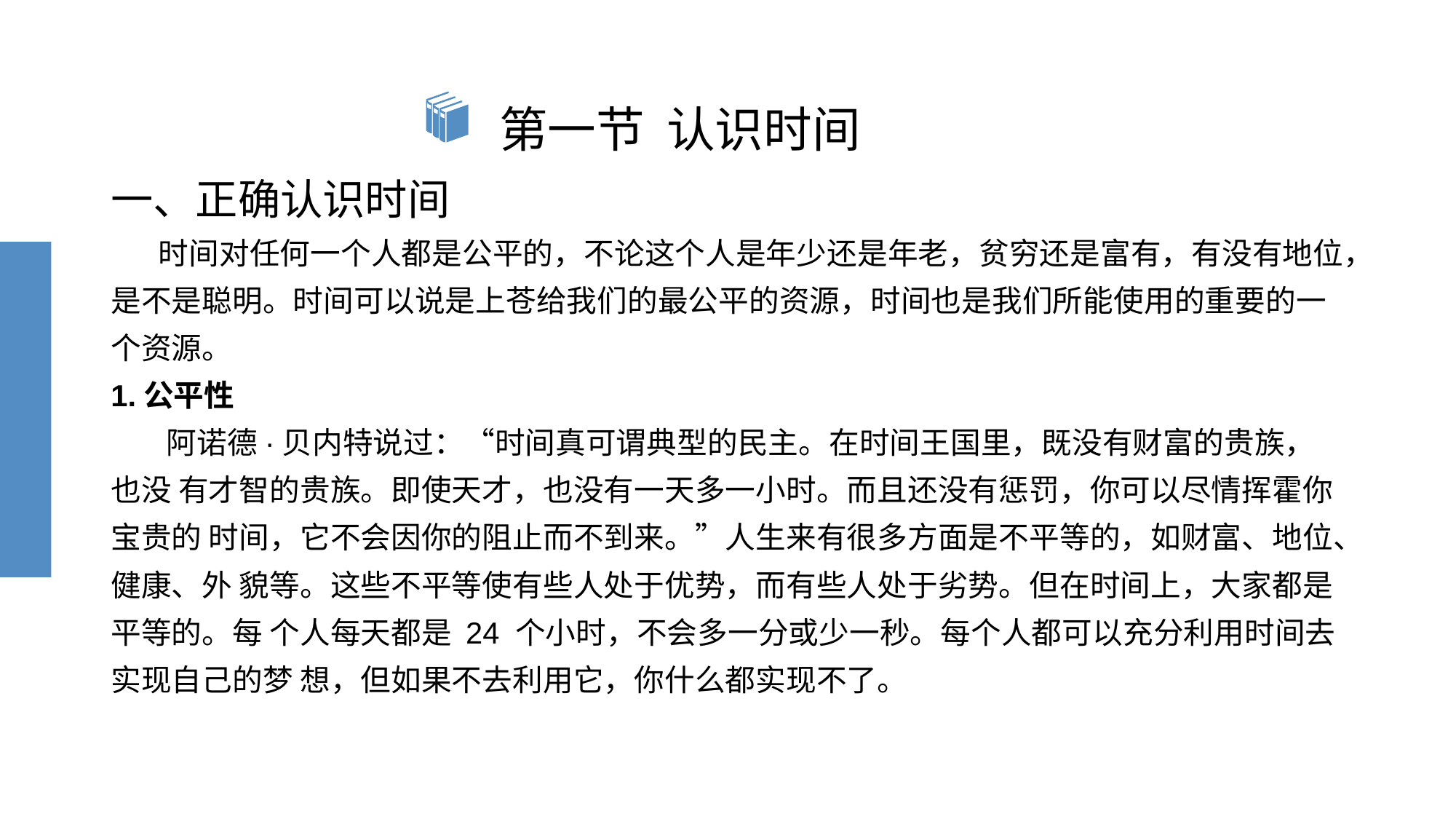

# 第一节  认识时间
一、正确认识时间
      时间对任何一个人都是公平的，不论这个人是年少还是年老，贫穷还是富有，有没有地位，是不是聪明。时间可以说是上苍给我们的最公平的资源，时间也是我们所能使用的重要的一个资源。
1.公平性
        阿诺德·贝内特说过：“时间真可谓典型的民主。在时间王国里，既没有财富的贵族，也没 有才智的贵族。即使天才，也没有一天多一小时。而且还没有惩罚，你可以尽情挥霍你宝贵的 时间，它不会因你的阻止而不到来。”人生来有很多方面是不平等的，如财富、地位、健康、外 貌等。这些不平等使有些人处于优势，而有些人处于劣势。但在时间上，大家都是平等的。每 个人每天都是 24 个小时，不会多一分或少一秒。每个人都可以充分利用时间去实现自己的梦 想，但如果不去利用它，你什么都实现不了。